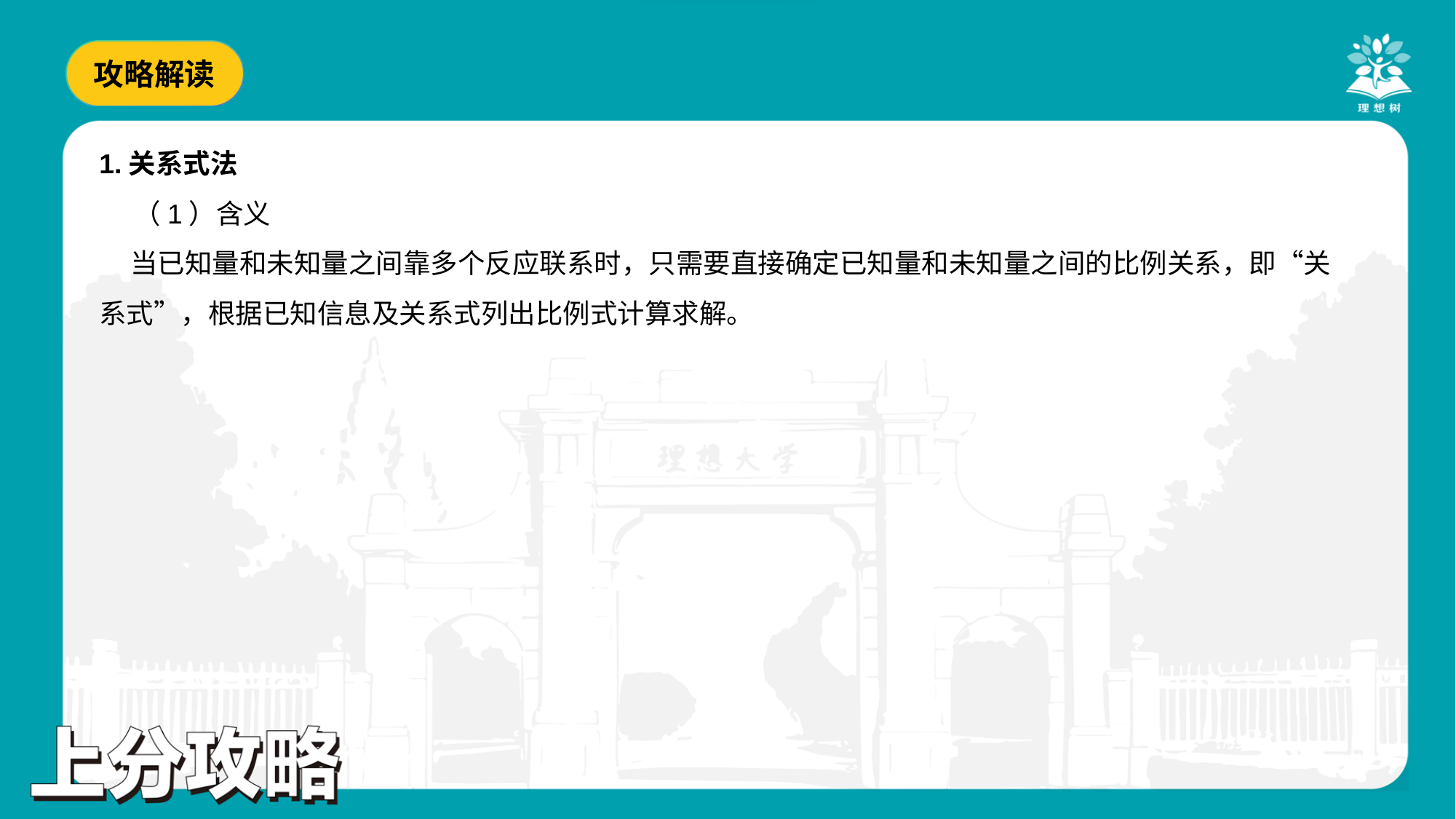

1.关系式法
    （1）含义
    当已知量和未知量之间靠多个反应联系时，只需要直接确定已知量和未知量之间的比例关系，即“关
系式”，根据已知信息及关系式列出比例式计算求解。